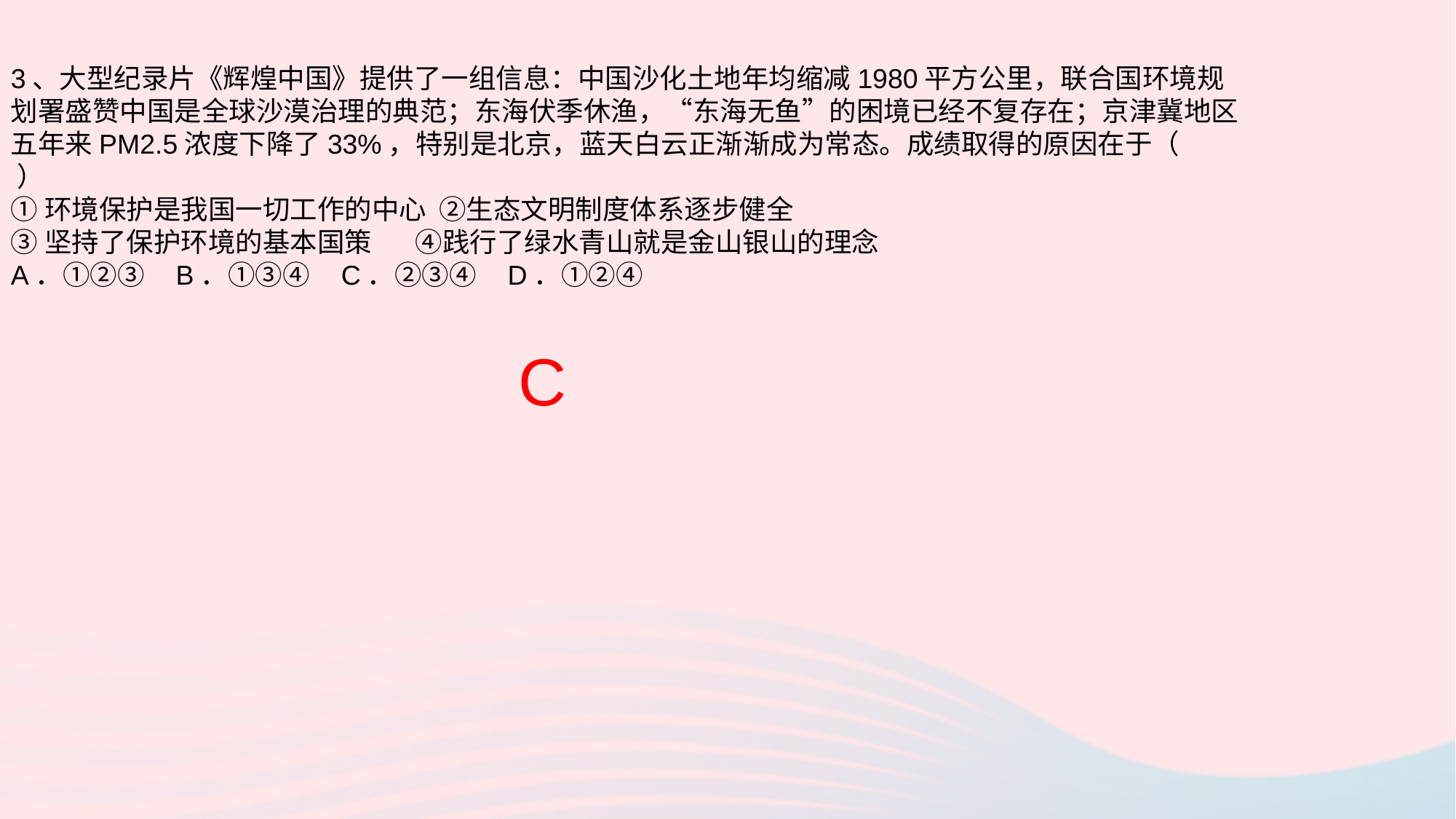

3、大型纪录片《辉煌中国》提供了一组信息：中国沙化土地年均缩减1980平方公里，联合国环境规划署盛赞中国是全球沙漠治理的典范；东海伏季休渔，“东海无鱼”的困境已经不复存在；京津冀地区五年来PM2.5浓度下降了33%，特别是北京，蓝天白云正渐渐成为常态。成绩取得的原因在于（       ）
①环境保护是我国一切工作的中心  ②生态文明制度体系逐步健全
③坚持了保护环境的基本国策       ④践行了绿水青山就是金山银山的理念
A．①②③    B．①③④    C．②③④    D．①②④
C